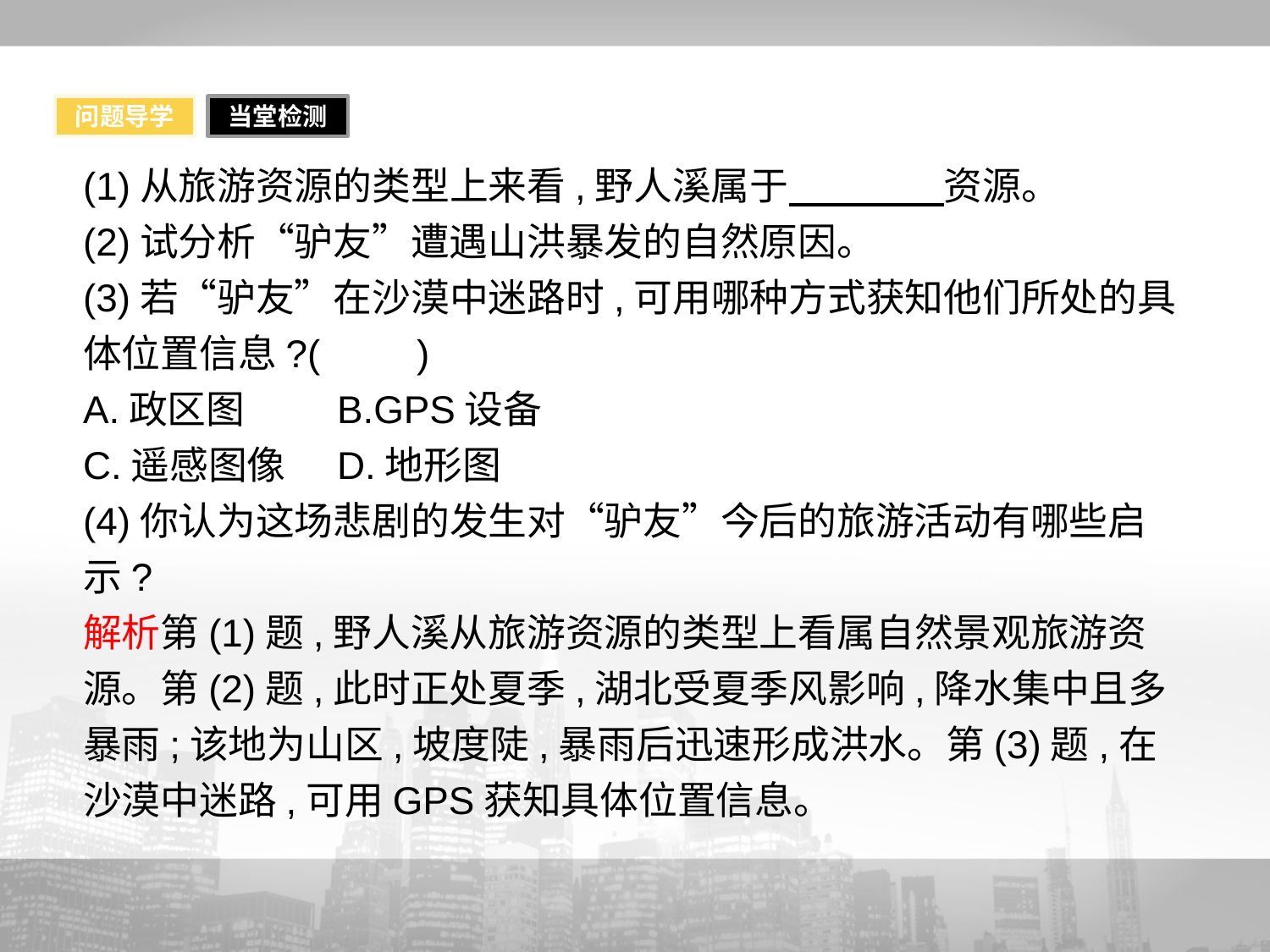

问题导学
当堂检测
(1)从旅游资源的类型上来看,野人溪属于　　　　资源。
(2)试分析“驴友”遭遇山洪暴发的自然原因。
(3)若“驴友”在沙漠中迷路时,可用哪种方式获知他们所处的具体位置信息?(　　)
A.政区图	B.GPS设备
C.遥感图像	D.地形图
(4)你认为这场悲剧的发生对“驴友”今后的旅游活动有哪些启示?
解析第(1)题,野人溪从旅游资源的类型上看属自然景观旅游资源。第(2)题,此时正处夏季,湖北受夏季风影响,降水集中且多暴雨;该地为山区,坡度陡,暴雨后迅速形成洪水。第(3)题,在沙漠中迷路,可用GPS获知具体位置信息。